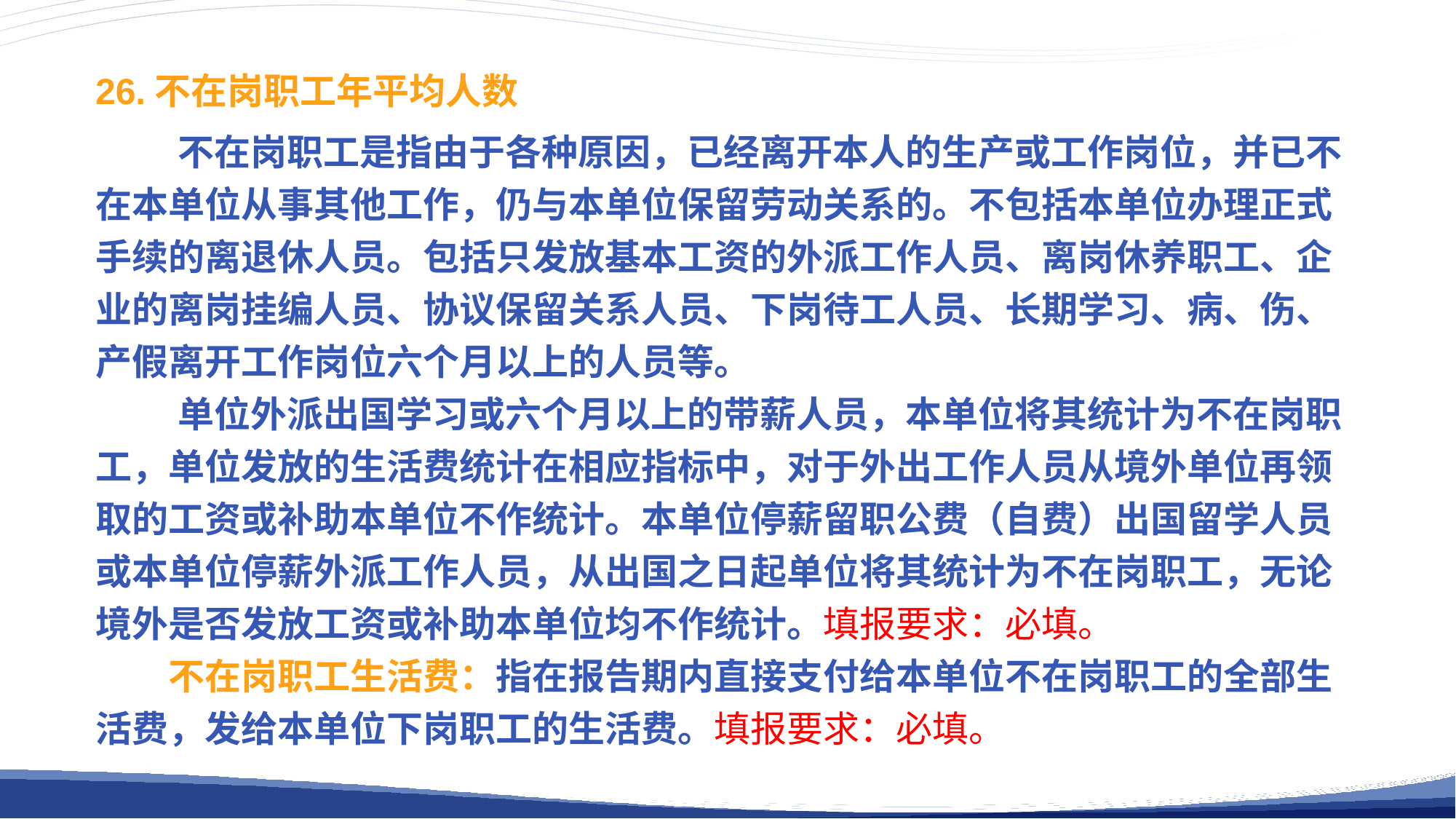

26.不在岗职工年平均人数
         不在岗职工是指由于各种原因，已经离开本人的生产或工作岗位，并已不在本单位从事其他工作，仍与本单位保留劳动关系的。不包括本单位办理正式手续的离退休人员。包括只发放基本工资的外派工作人员、离岗休养职工、企业的离岗挂编人员、协议保留关系人员、下岗待工人员、长期学习、病、伤、产假离开工作岗位六个月以上的人员等。
         单位外派出国学习或六个月以上的带薪人员，本单位将其统计为不在岗职工，单位发放的生活费统计在相应指标中，对于外出工作人员从境外单位再领取的工资或补助本单位不作统计。本单位停薪留职公费（自费）出国留学人员或本单位停薪外派工作人员，从出国之日起单位将其统计为不在岗职工，无论境外是否发放工资或补助本单位均不作统计。填报要求：必填。
不在岗职工生活费：指在报告期内直接支付给本单位不在岗职工的全部生活费，发给本单位下岗职工的生活费。填报要求：必填。